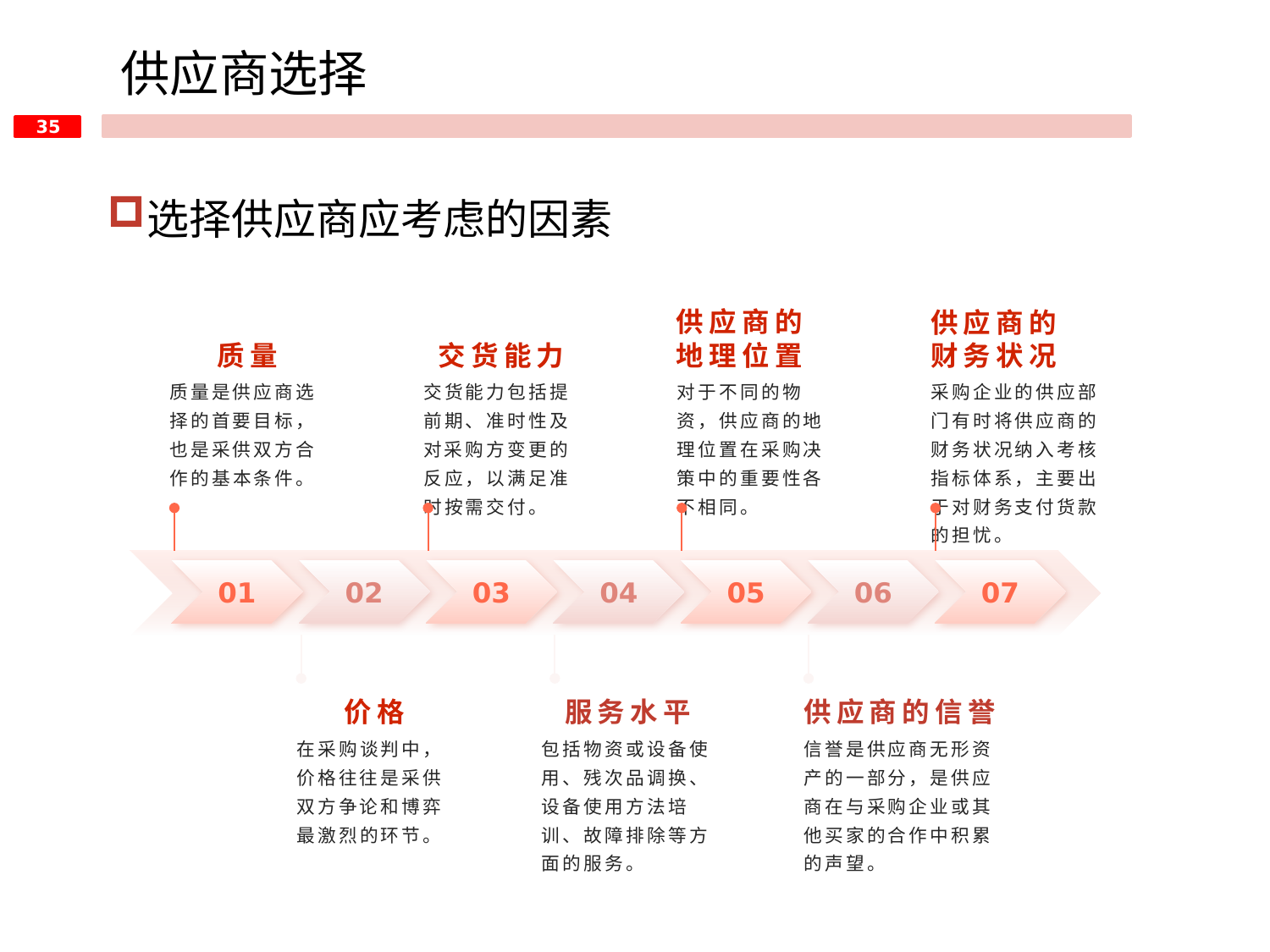

供应商选择
35
选择供应商应考虑的因素
质量
交货能力
供应商的财务状况
供应商的地理位置
采购企业的供应部门有时将供应商的财务状况纳入考核指标体系，主要出于对财务支付货款的担忧。
质量是供应商选择的首要目标，也是采供双方合作的基本条件。
交货能力包括提前期、准时性及对采购方变更的反应，以满足准时按需交付。
对于不同的物资，供应商的地理位置在采购决策中的重要性各不相同。

01
02
03
04
05
06
07
价格
服务水平
供应商的信誉
包括物资或设备使用、残次品调换、设备使用方法培训、故障排除等方面的服务。
信誉是供应商无形资产的一部分，是供应商在与采购企业或其他买家的合作中积累的声望。
在采购谈判中，价格往往是采供双方争论和博弈最激烈的环节。